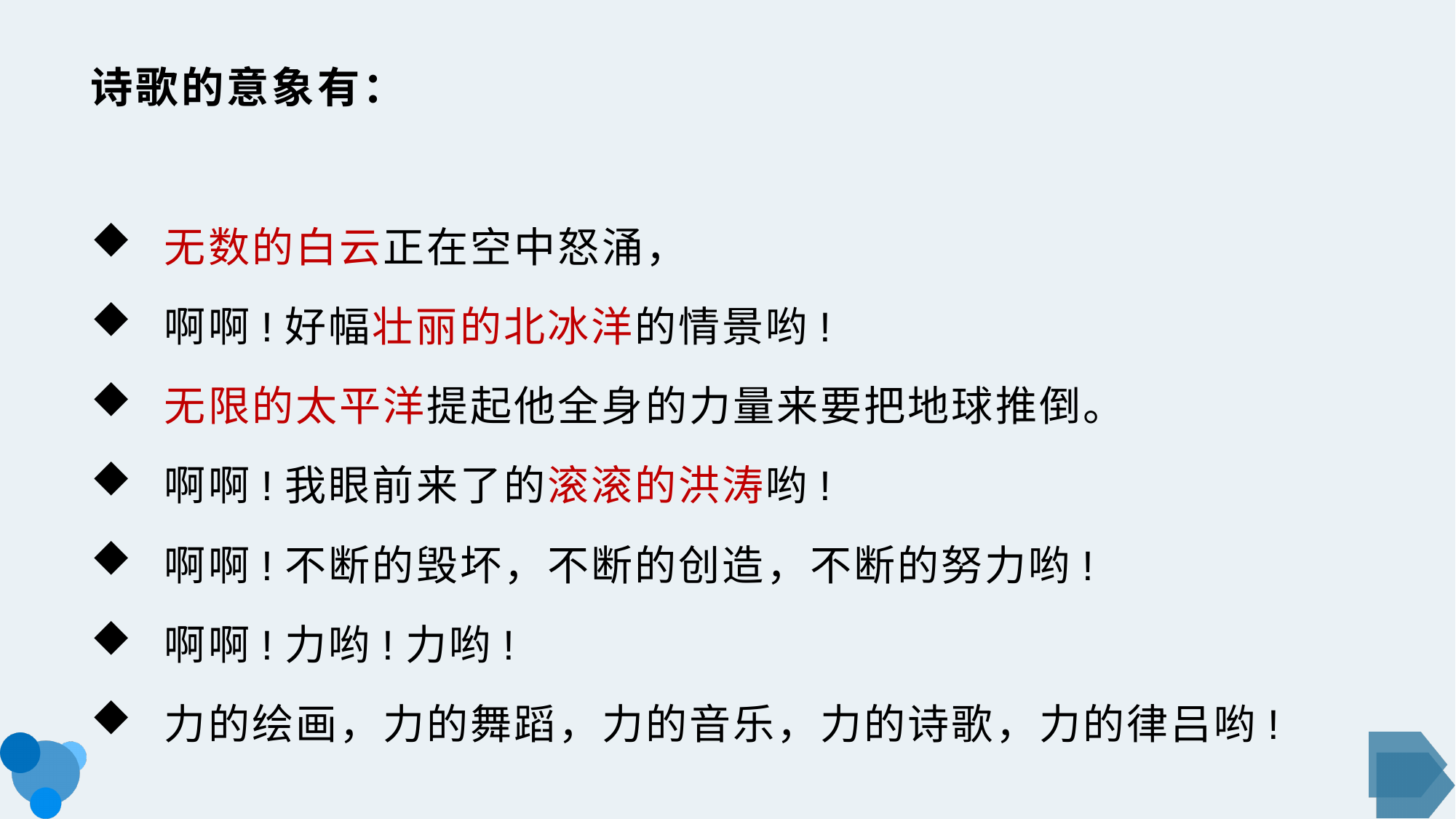

# 诗歌的意象有：

  无数的白云正在空中怒涌，
  啊啊!好幅壮丽的北冰洋的情景哟!
  无限的太平洋提起他全身的力量来要把地球推倒。
  啊啊!我眼前来了的滚滚的洪涛哟!
  啊啊!不断的毁坏，不断的创造，不断的努力哟!
  啊啊!力哟!力哟!
  力的绘画，力的舞蹈，力的音乐，力的诗歌，力的律吕哟!